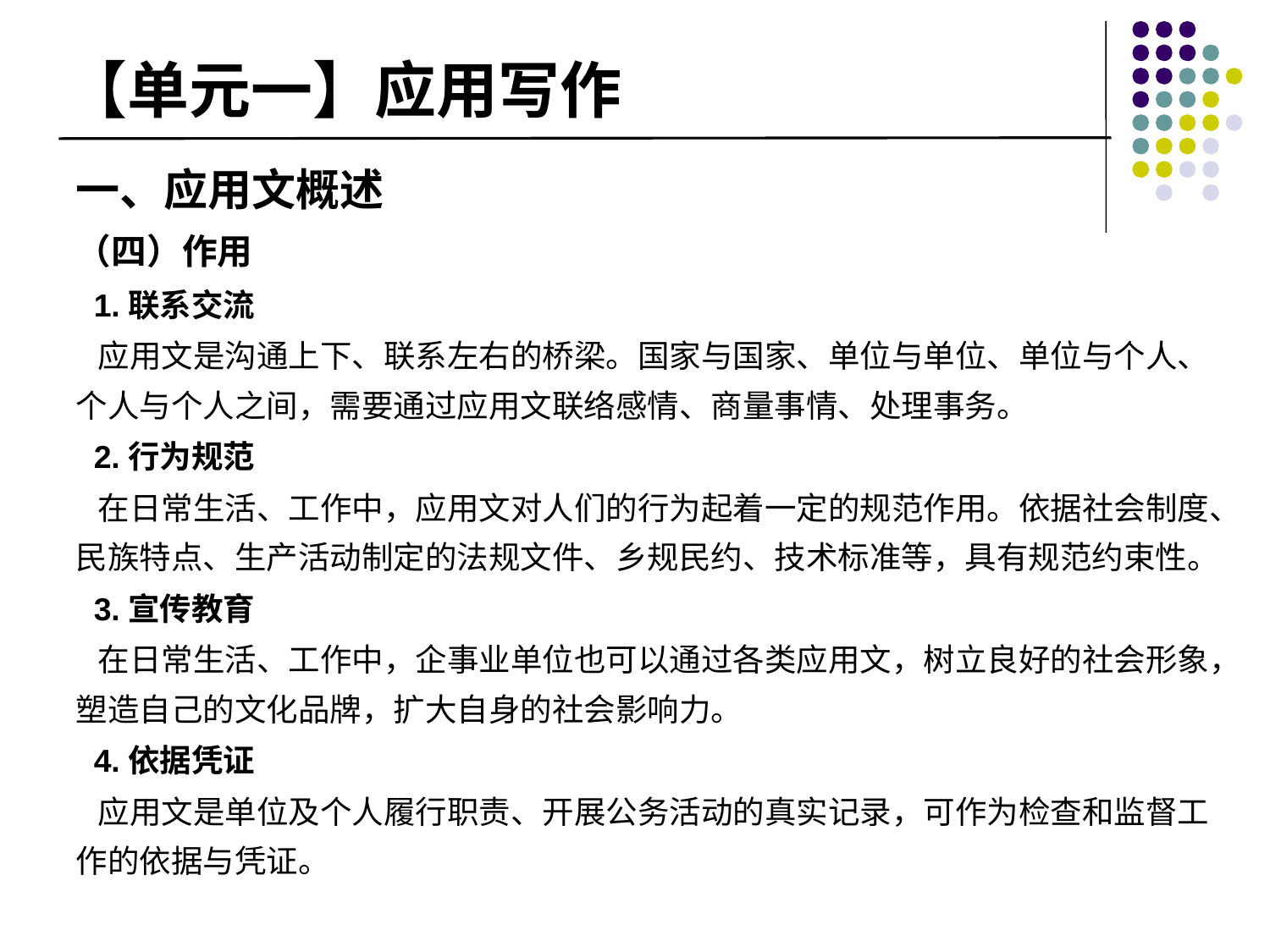

# 【单元一】应用写作
一、应用文概述
（四）作用
  1.联系交流
  应用文是沟通上下、联系左右的桥梁。国家与国家、单位与单位、单位与个人、个人与个人之间，需要通过应用文联络感情、商量事情、处理事务。
  2.行为规范
  在日常生活、工作中，应用文对人们的行为起着一定的规范作用。依据社会制度、民族特点、生产活动制定的法规文件、乡规民约、技术标准等，具有规范约束性。
  3.宣传教育
  在日常生活、工作中，企事业单位也可以通过各类应用文，树立良好的社会形象，塑造自己的文化品牌，扩大自身的社会影响力。
  4.依据凭证
  应用文是单位及个人履行职责、开展公务活动的真实记录，可作为检查和监督工作的依据与凭证。